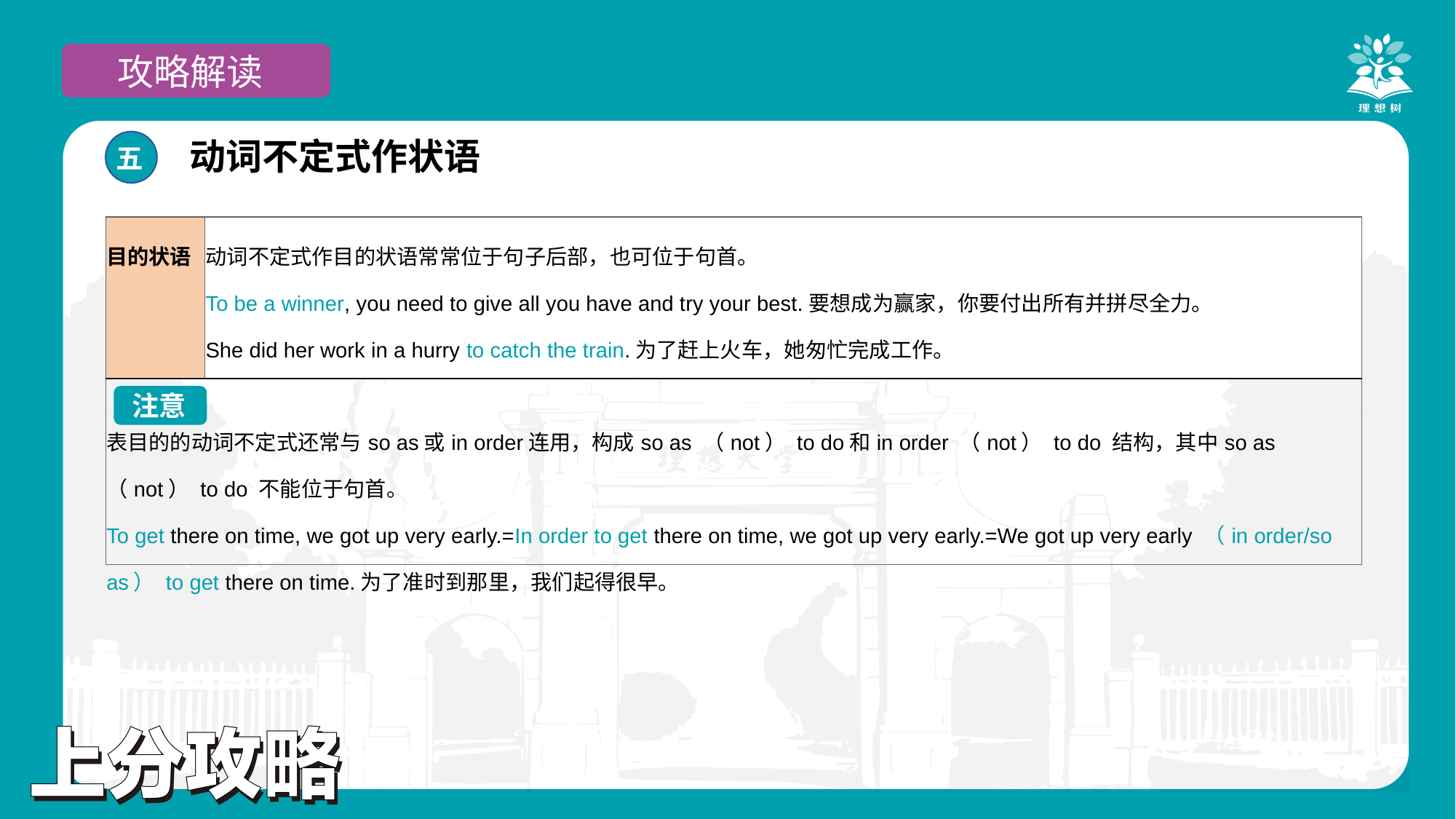

攻略解读
动词不定式作状语

五
| 目的状语 | 动词不定式作目的状语常常位于句子后部，也可位于句首。 To be a winner, you need to give all you have and try your best.要想成为赢家，你要付出所有并拼尽全力。 She did her work in a hurry to catch the train.为了赶上火车，她匆忙完成工作。 |
| --- | --- |
| 表目的的动词不定式还常与so as或in order连用，构成so as （not） to do和in order （not） to do 结构，其中so as （not） to do 不能位于句首。 To get there on time, we got up very early.=In order to get there on time, we got up very early.=We got up very early （in order/so as） to get there on time.为了准时到那里，我们起得很早。 |  |
注意